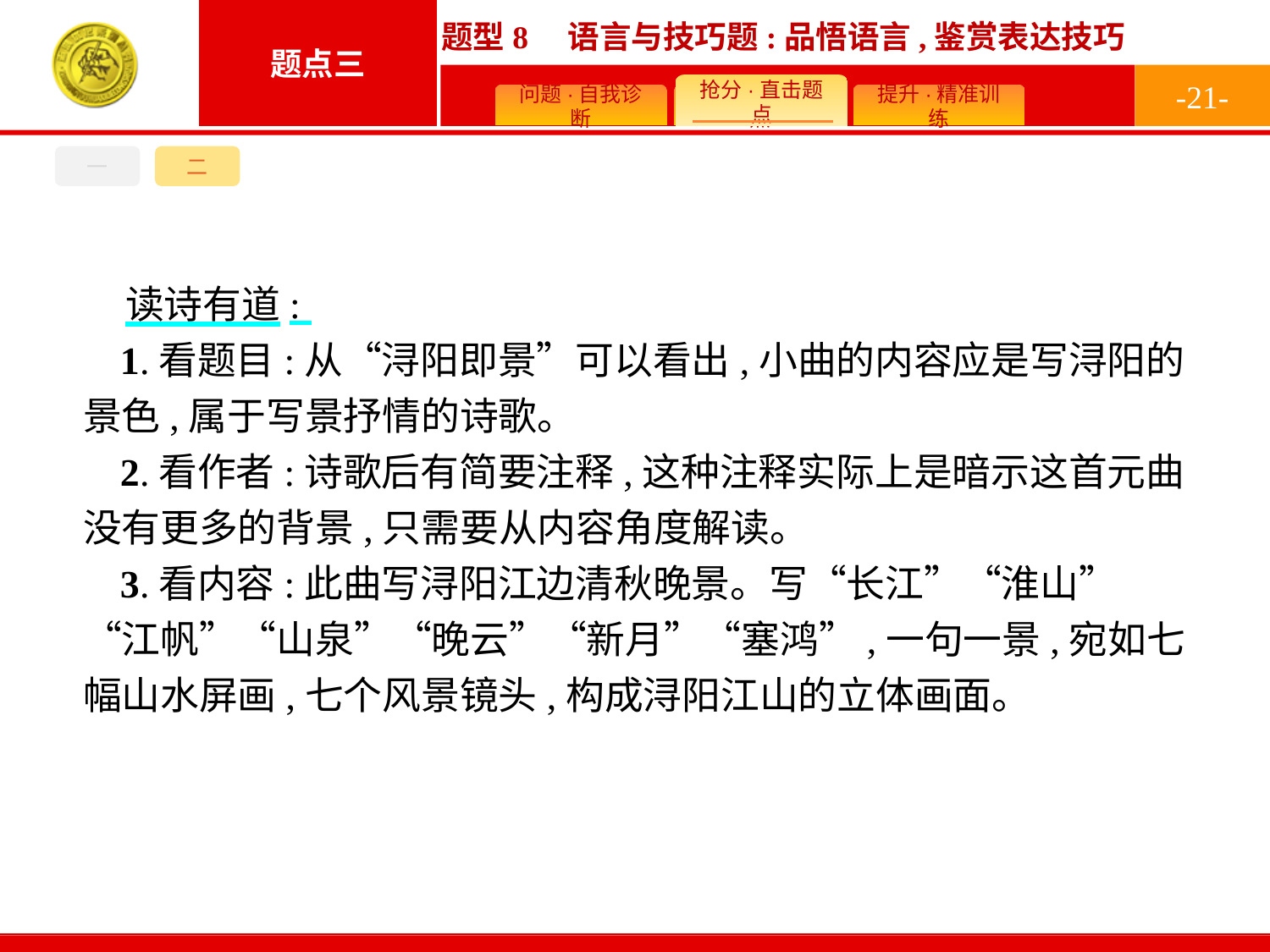

-21-
一
二
读诗有道:
1.看题目:从“浔阳即景”可以看出,小曲的内容应是写浔阳的景色,属于写景抒情的诗歌。
2.看作者:诗歌后有简要注释,这种注释实际上是暗示这首元曲没有更多的背景,只需要从内容角度解读。
3.看内容:此曲写浔阳江边清秋晚景。写“长江”“淮山”“江帆”“山泉”“晚云”“新月”“塞鸿”,一句一景,宛如七幅山水屏画,七个风景镜头,构成浔阳江山的立体画面。